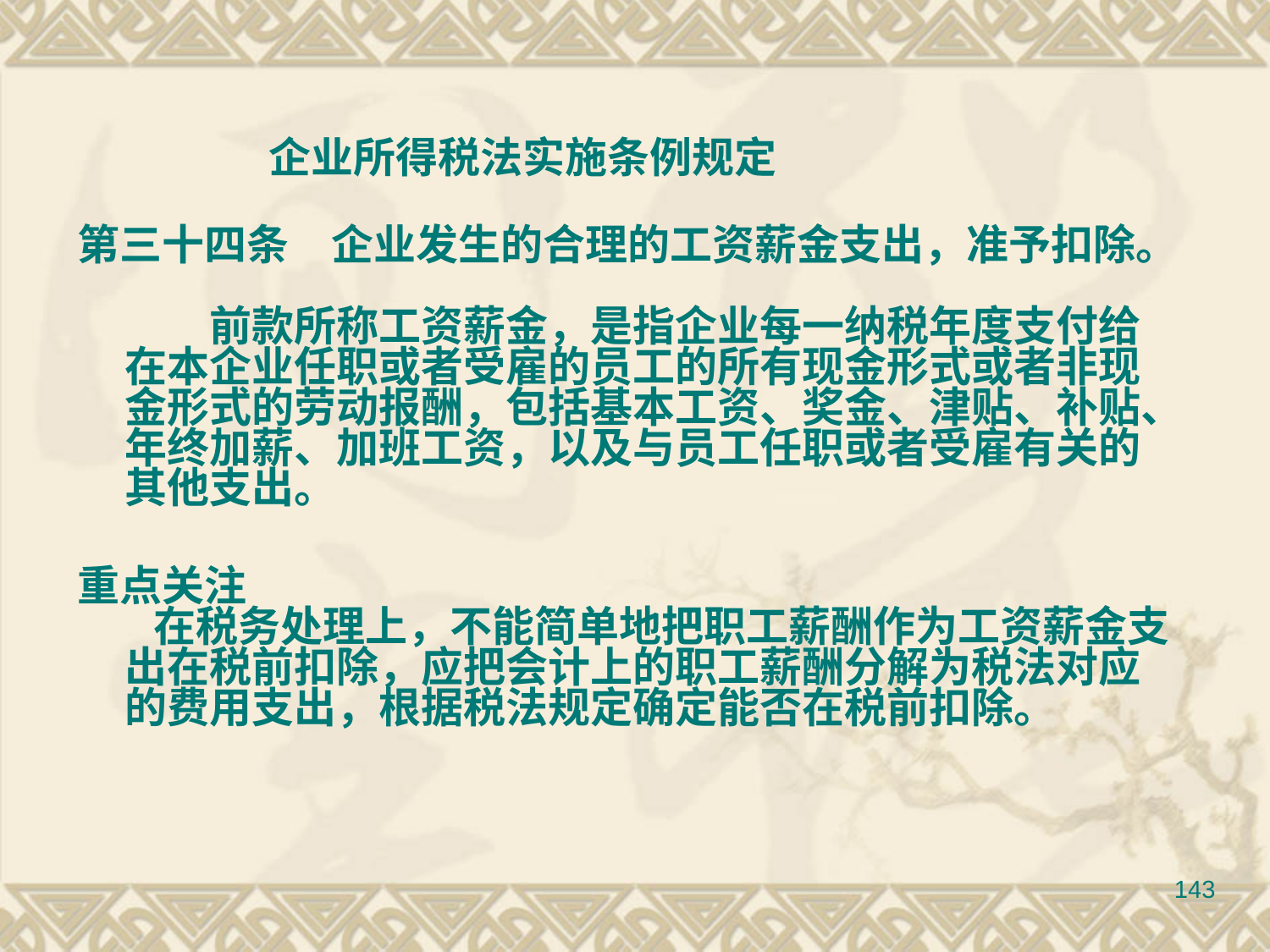

企业所得税法实施条例规定

第三十四条　企业发生的合理的工资薪金支出，准予扣除。
　　前款所称工资薪金，是指企业每一纳税年度支付给在本企业任职或者受雇的员工的所有现金形式或者非现金形式的劳动报酬，包括基本工资、奖金、津贴、补贴、年终加薪、加班工资，以及与员工任职或者受雇有关的其他支出。

重点关注
   在税务处理上，不能简单地把职工薪酬作为工资薪金支出在税前扣除，应把会计上的职工薪酬分解为税法对应的费用支出，根据税法规定确定能否在税前扣除。
143